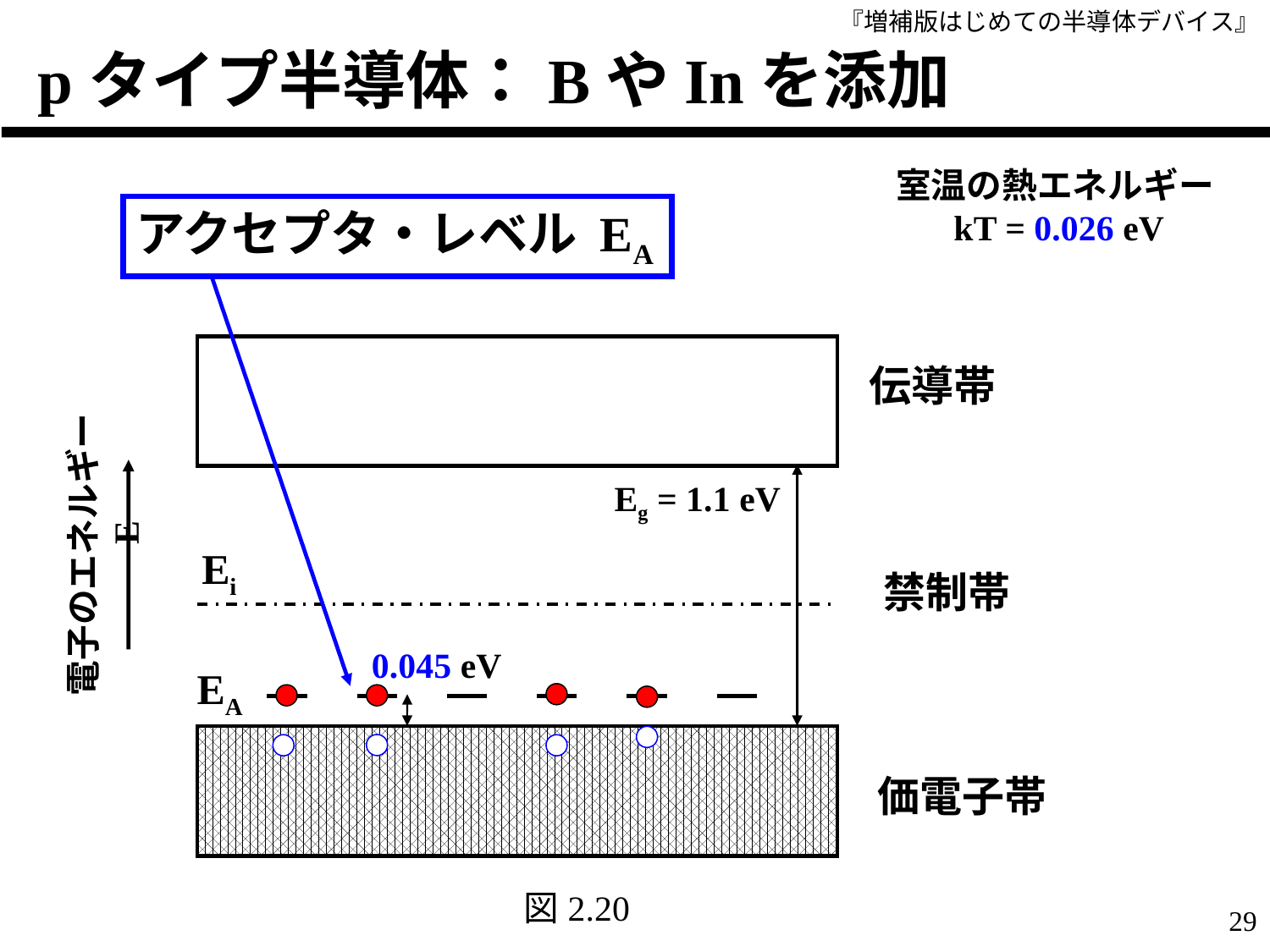

# pタイプ半導体：BやInを添加
室温の熱エネルギー
kT = 0.026 eV
アクセプタ・レベル EA

伝導帯

Eg = 1.1 eV
電子のエネルギー　E
Ei
禁制帯
0.045 eV
EA

価電子帯
図2.20
29